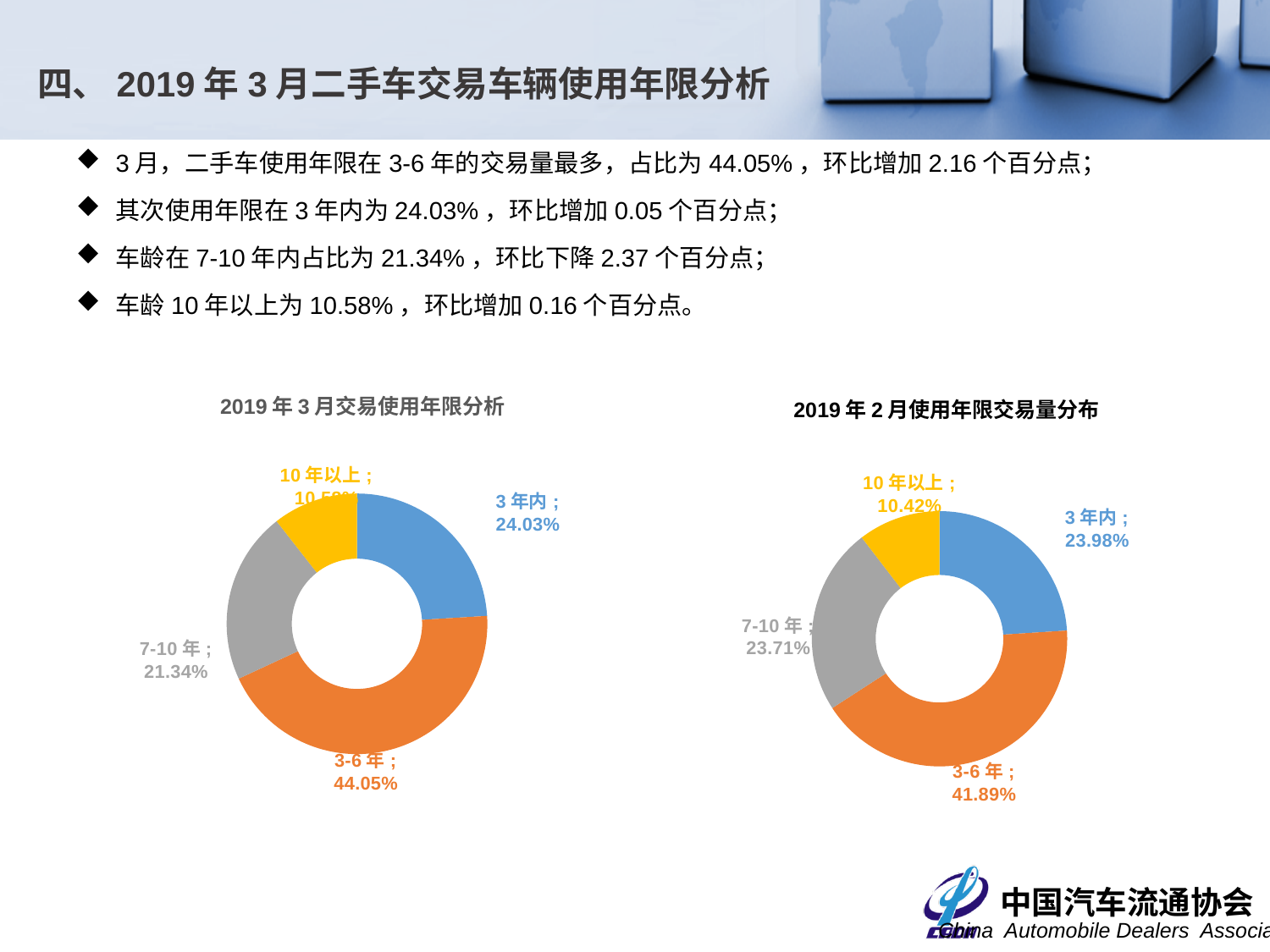

# 四、2019年3月二手车交易车辆使用年限分析
3月，二手车使用年限在3-6年的交易量最多，占比为44.05%，环比增加2.16个百分点；
其次使用年限在3年内为24.03%，环比增加0.05个百分点；
车龄在7-10年内占比为21.34%，环比下降2.37个百分点；
车龄10年以上为10.58%，环比增加0.16个百分点。

### Chart: 2019年2月使用年限交易量分布

| Category | 交易数量 |
|---|---|
| 3年内 | 0.2397542887367473 |
| 3-6年 | 0.4189069837443592 |
| 7-10年 | 0.23709972512941463 |
| 10年以上 | 0.10423900238947886 |

### Chart: 2019年3月交易使用年限分析

| Category | 交易数量 |
|---|---|
| 3年内 | 0.24033630915494927 |
| 3-6年 | 0.44051301938615184 |
| 7-10年 | 0.21338919828727007 |
| 10年以上 | 0.10576147317162882 |